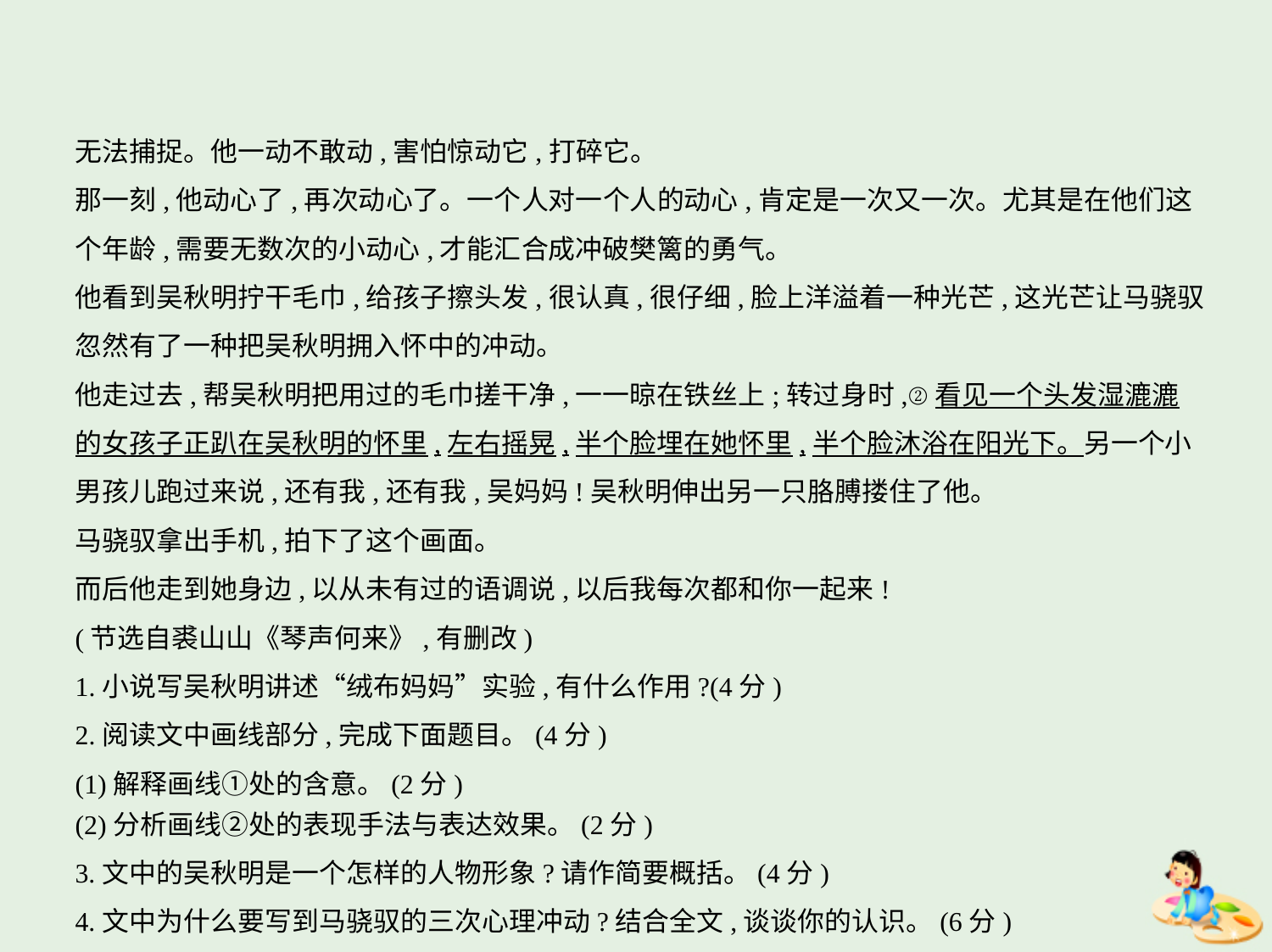

无法捕捉。他一动不敢动,害怕惊动它,打碎它。
那一刻,他动心了,再次动心了。一个人对一个人的动心,肯定是一次又一次。尤其是在他们这
个年龄,需要无数次的小动心,才能汇合成冲破樊篱的勇气。
他看到吴秋明拧干毛巾,给孩子擦头发,很认真,很仔细,脸上洋溢着一种光芒,这光芒让马骁驭
忽然有了一种把吴秋明拥入怀中的冲动。
他走过去,帮吴秋明把用过的毛巾搓干净,一一晾在铁丝上;转过身时,②看见一个头发湿漉漉
的女孩子正趴在吴秋明的怀里,左右摇晃,半个脸埋在她怀里,半个脸沐浴在阳光下。另一个小
男孩儿跑过来说,还有我,还有我,吴妈妈!吴秋明伸出另一只胳膊搂住了他。
马骁驭拿出手机,拍下了这个画面。
而后他走到她身边,以从未有过的语调说,以后我每次都和你一起来!
(节选自裘山山《琴声何来》,有删改)
1.小说写吴秋明讲述“绒布妈妈”实验,有什么作用?(4分)
2.阅读文中画线部分,完成下面题目。(4分)
(1)解释画线①处的含意。(2分)
(2)分析画线②处的表现手法与表达效果。(2分)
3.文中的吴秋明是一个怎样的人物形象?请作简要概括。(4分)
4.文中为什么要写到马骁驭的三次心理冲动?结合全文,谈谈你的认识。(6分)